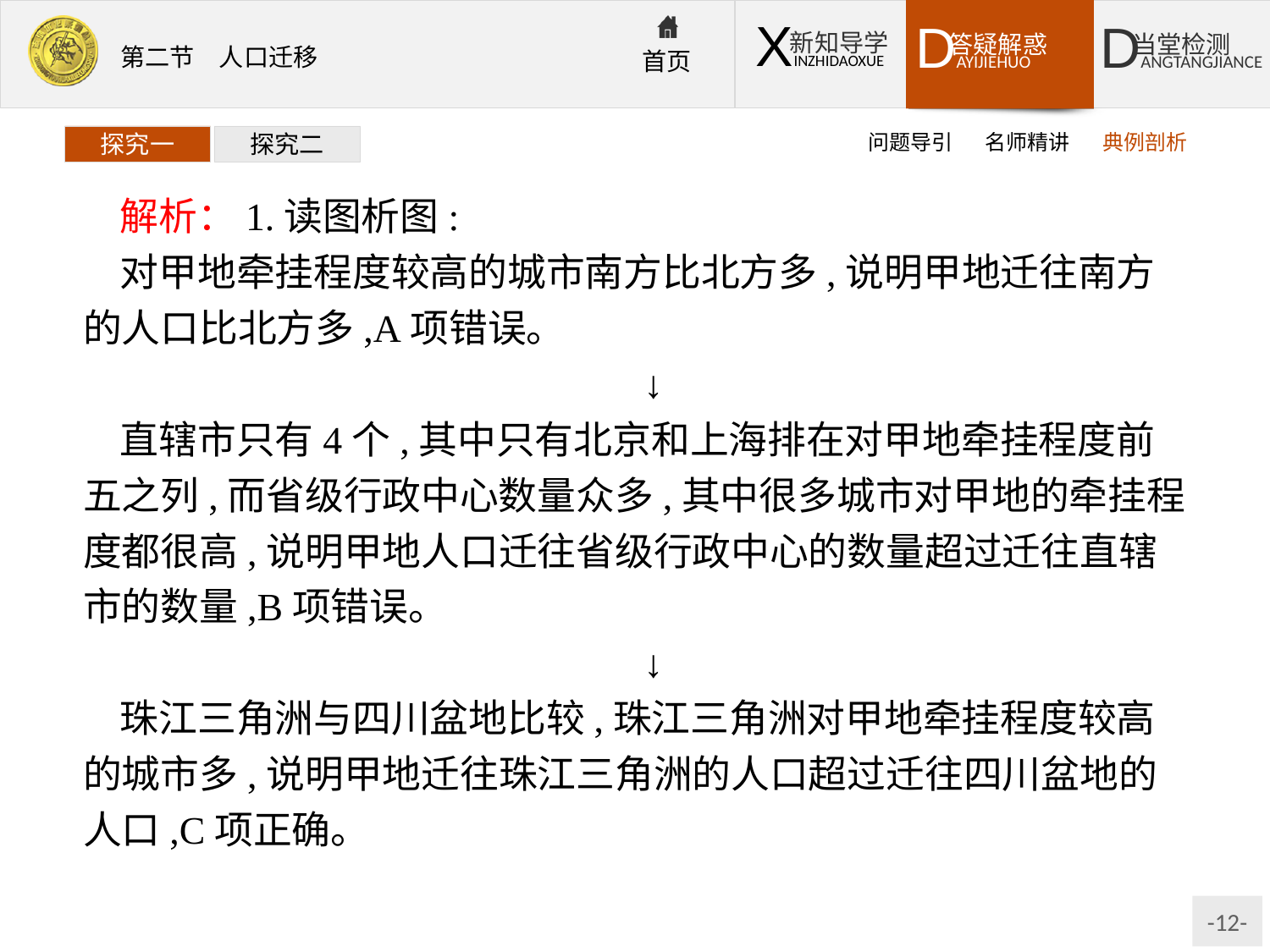

问题导引
名师精讲
典例剖析
探究一
探究二
解析：1.读图析图:
对甲地牵挂程度较高的城市南方比北方多,说明甲地迁往南方的人口比北方多,A项错误。
↓
直辖市只有4个,其中只有北京和上海排在对甲地牵挂程度前五之列,而省级行政中心数量众多,其中很多城市对甲地的牵挂程度都很高,说明甲地人口迁往省级行政中心的数量超过迁往直辖市的数量,B项错误。
↓
珠江三角洲与四川盆地比较,珠江三角洲对甲地牵挂程度较高的城市多,说明甲地迁往珠江三角洲的人口超过迁往四川盆地的人口,C项正确。